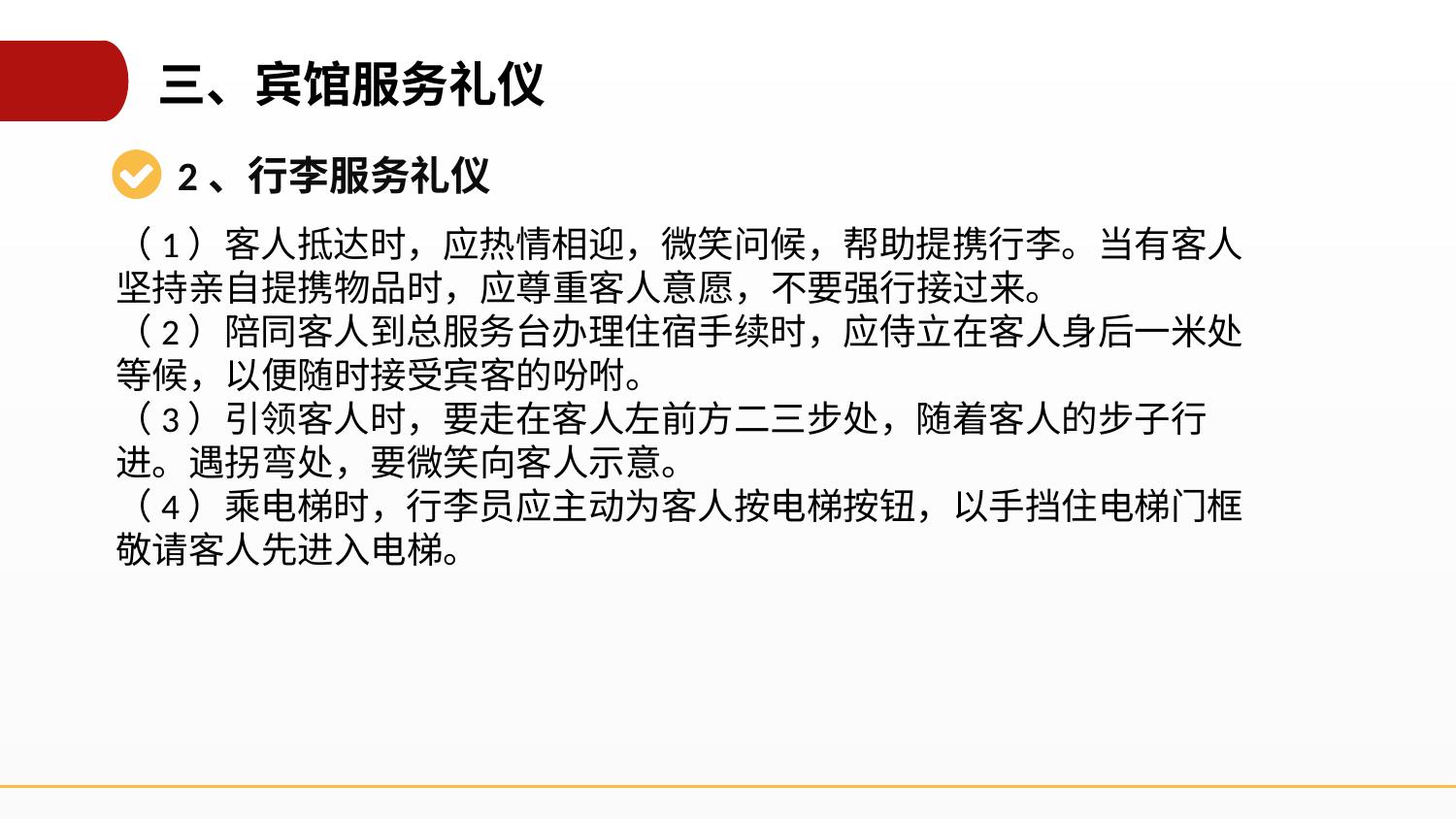

三、宾馆服务礼仪

2、行李服务礼仪
（1）客人抵达时，应热情相迎，微笑问候，帮助提携行李。当有客人坚持亲自提携物品时，应尊重客人意愿，不要强行接过来。
（2）陪同客人到总服务台办理住宿手续时，应侍立在客人身后一米处等候，以便随时接受宾客的吩咐。
（3）引领客人时，要走在客人左前方二三步处，随着客人的步子行进。遇拐弯处，要微笑向客人示意。
（4）乘电梯时，行李员应主动为客人按电梯按钮，以手挡住电梯门框敬请客人先进入电梯。